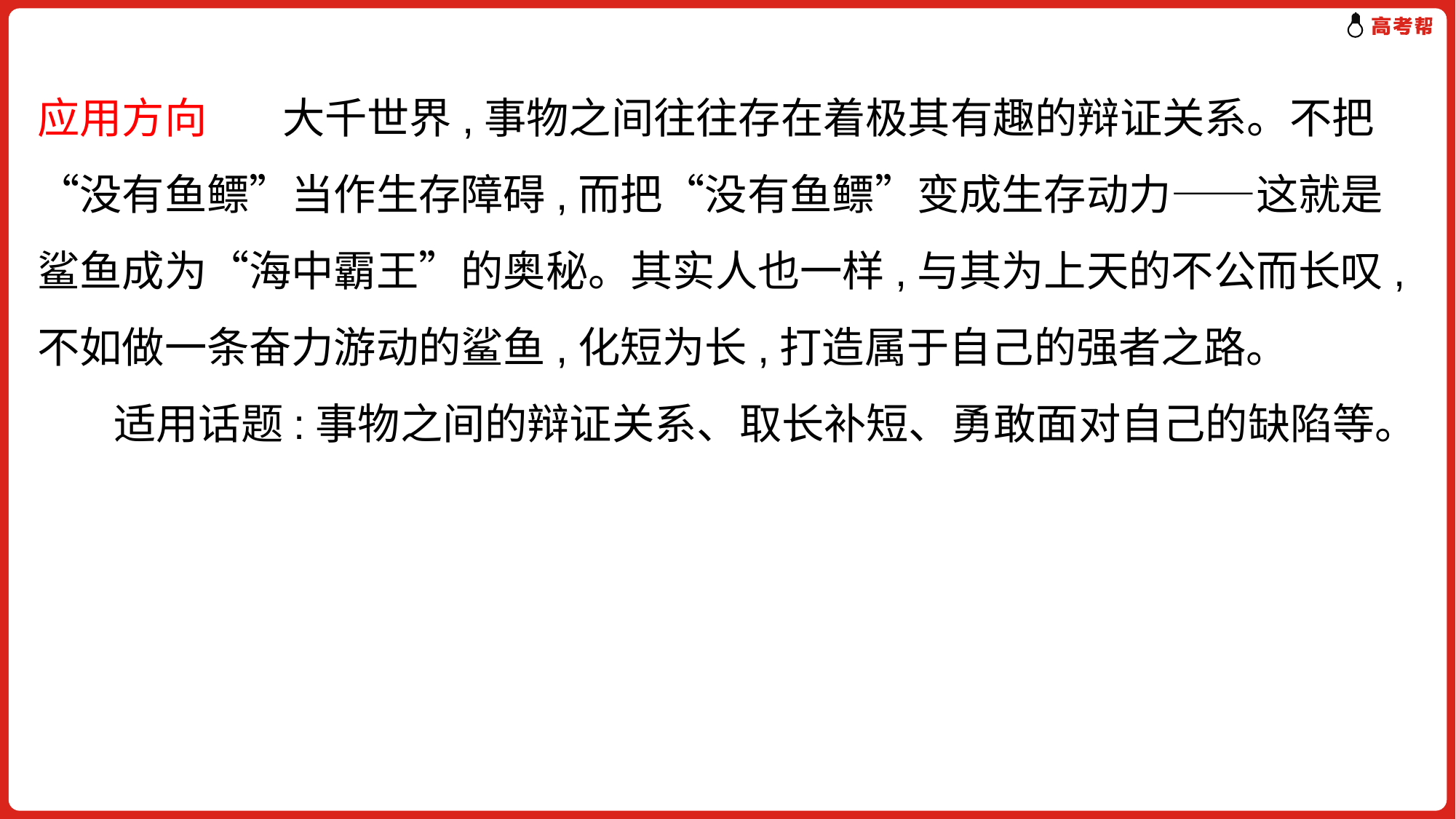

应用方向        大千世界,事物之间往往存在着极其有趣的辩证关系。不把“没有鱼鳔”当作生存障碍,而把“没有鱼鳔”变成生存动力——这就是鲨鱼成为“海中霸王”的奥秘。其实人也一样,与其为上天的不公而长叹,不如做一条奋力游动的鲨鱼,化短为长,打造属于自己的强者之路。
       适用话题:事物之间的辩证关系、取长补短、勇敢面对自己的缺陷等。